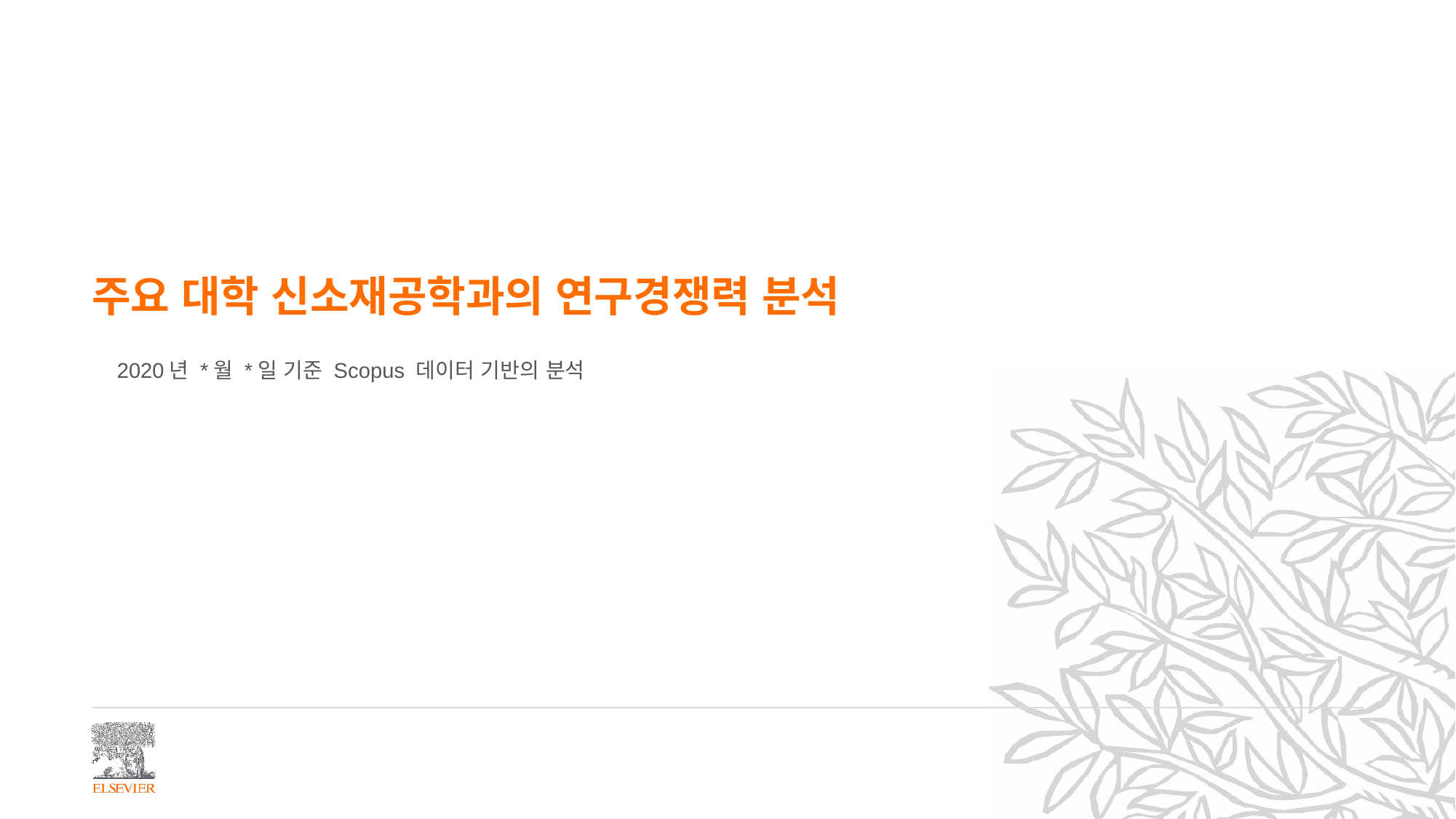

# 주요 대학 신소재공학과의 연구경쟁력 분석
2020년 *월 *일 기준 Scopus 데이터 기반의 분석